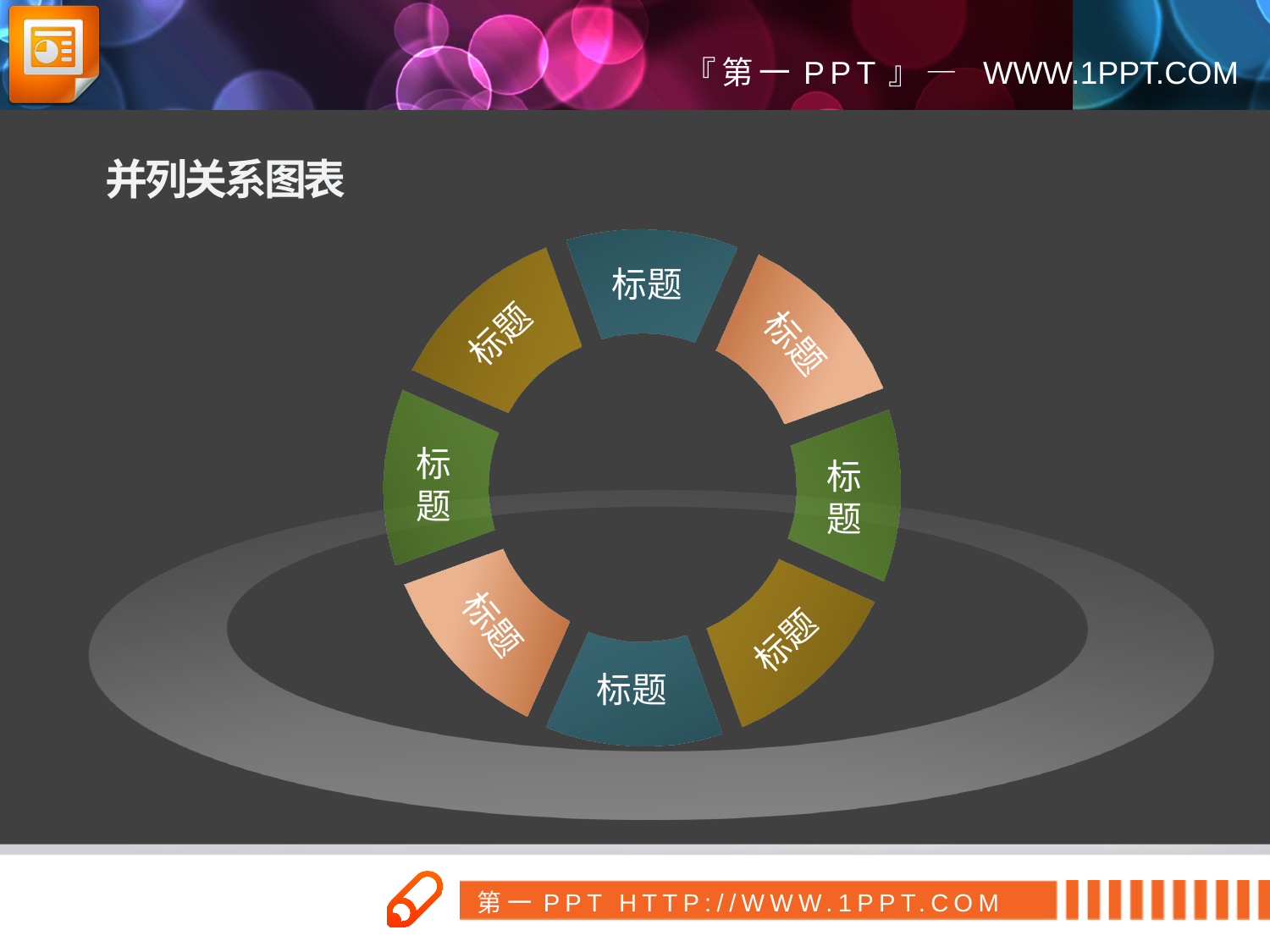

并列关系图表

标题
标题
标题
标
题
标
题
标题
标题
标题